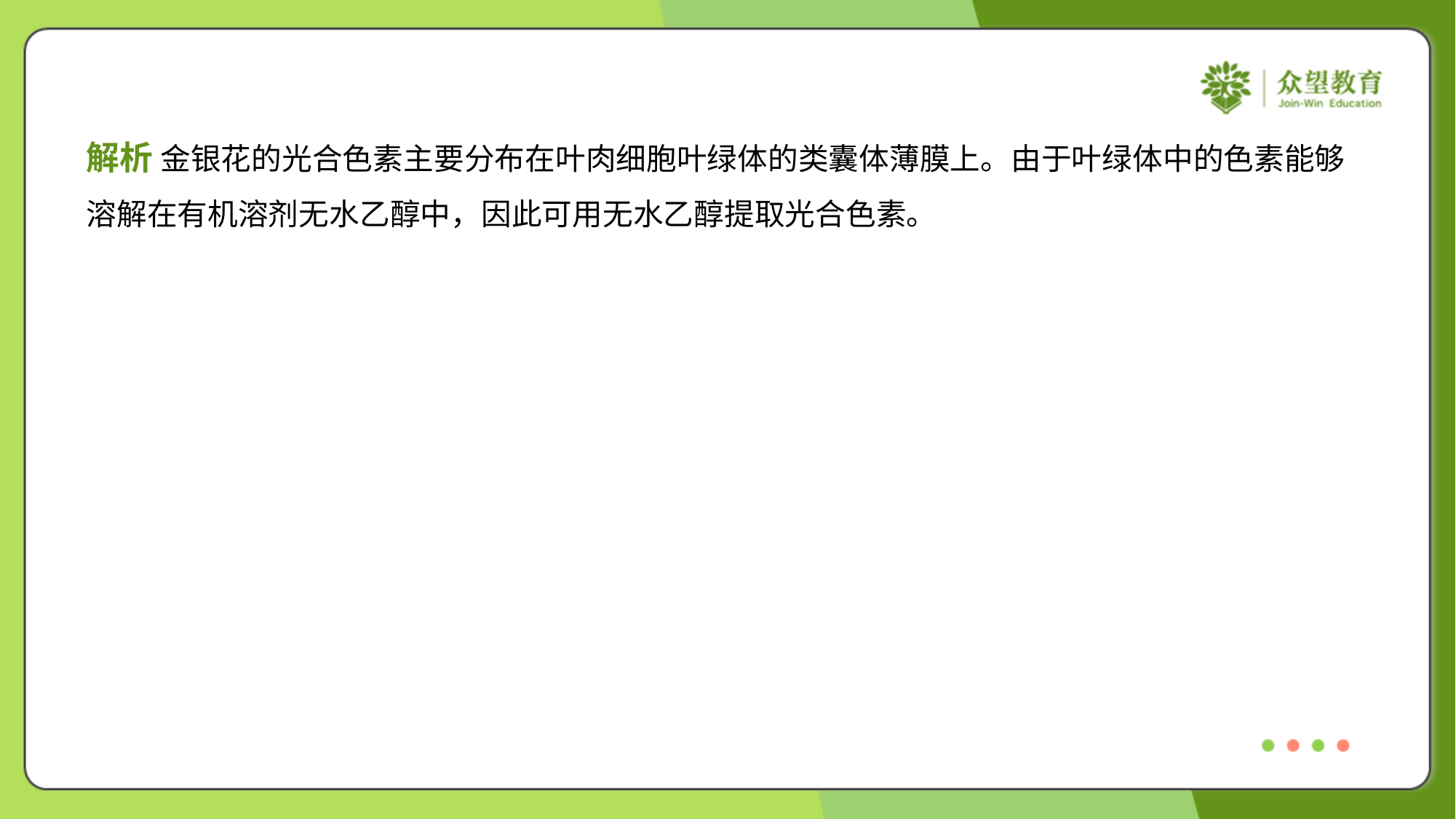

解析 金银花的光合色素主要分布在叶肉细胞叶绿体的类囊体薄膜上。由于叶绿体中的色素能够
溶解在有机溶剂无水乙醇中，因此可用无水乙醇提取光合色素。